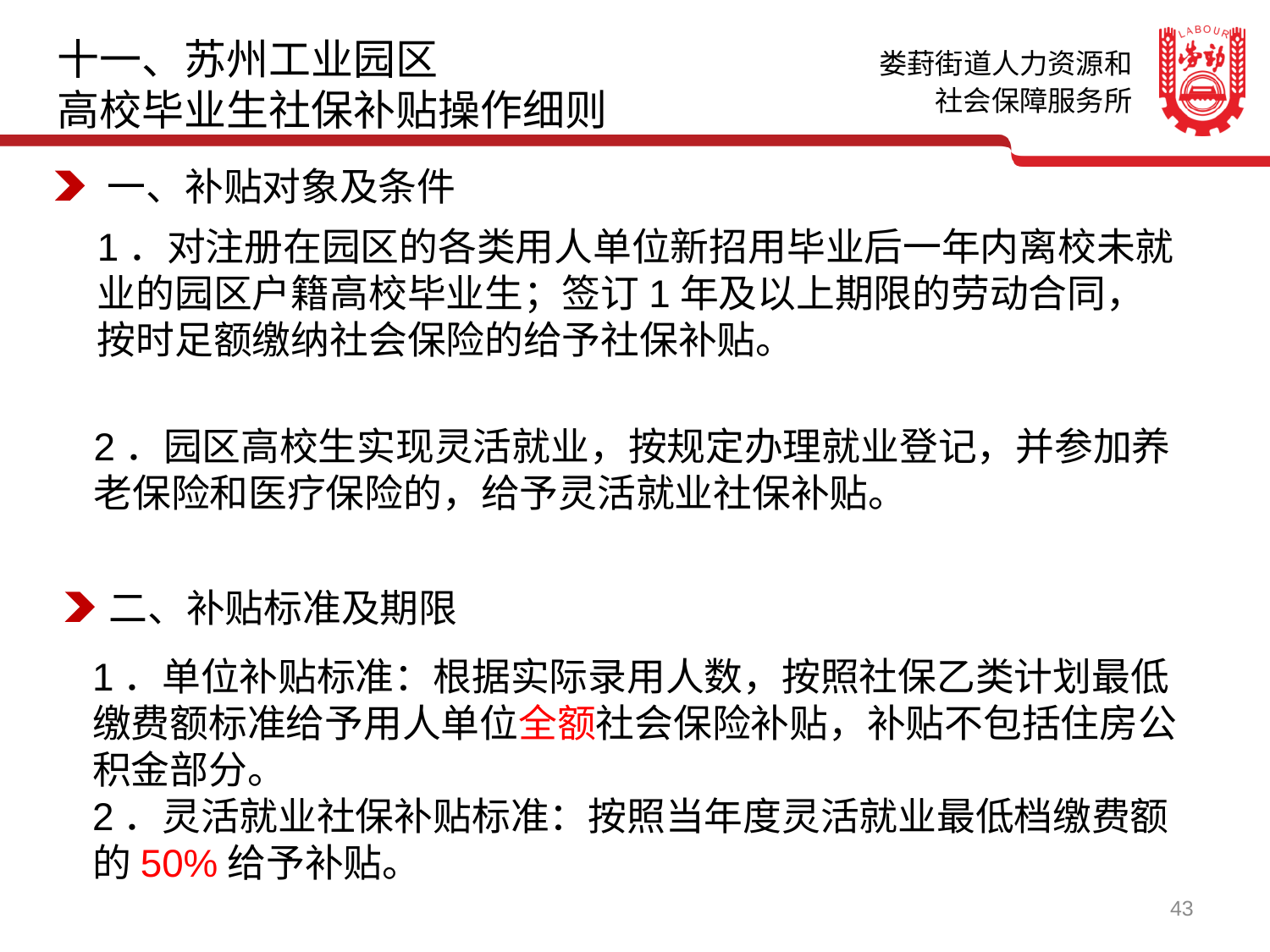

十一、苏州工业园区
高校毕业生社保补贴操作细则
一、补贴对象及条件

1．对注册在园区的各类用人单位新招用毕业后一年内离校未就业的园区户籍高校毕业生；签订1年及以上期限的劳动合同，按时足额缴纳社会保险的给予社保补贴。
2．园区高校生实现灵活就业，按规定办理就业登记，并参加养老保险和医疗保险的，给予灵活就业社保补贴。
二、补贴标准及期限

1．单位补贴标准：根据实际录用人数，按照社保乙类计划最低缴费额标准给予用人单位全额社会保险补贴，补贴不包括住房公积金部分。
2．灵活就业社保补贴标准：按照当年度灵活就业最低档缴费额的50%给予补贴。
43